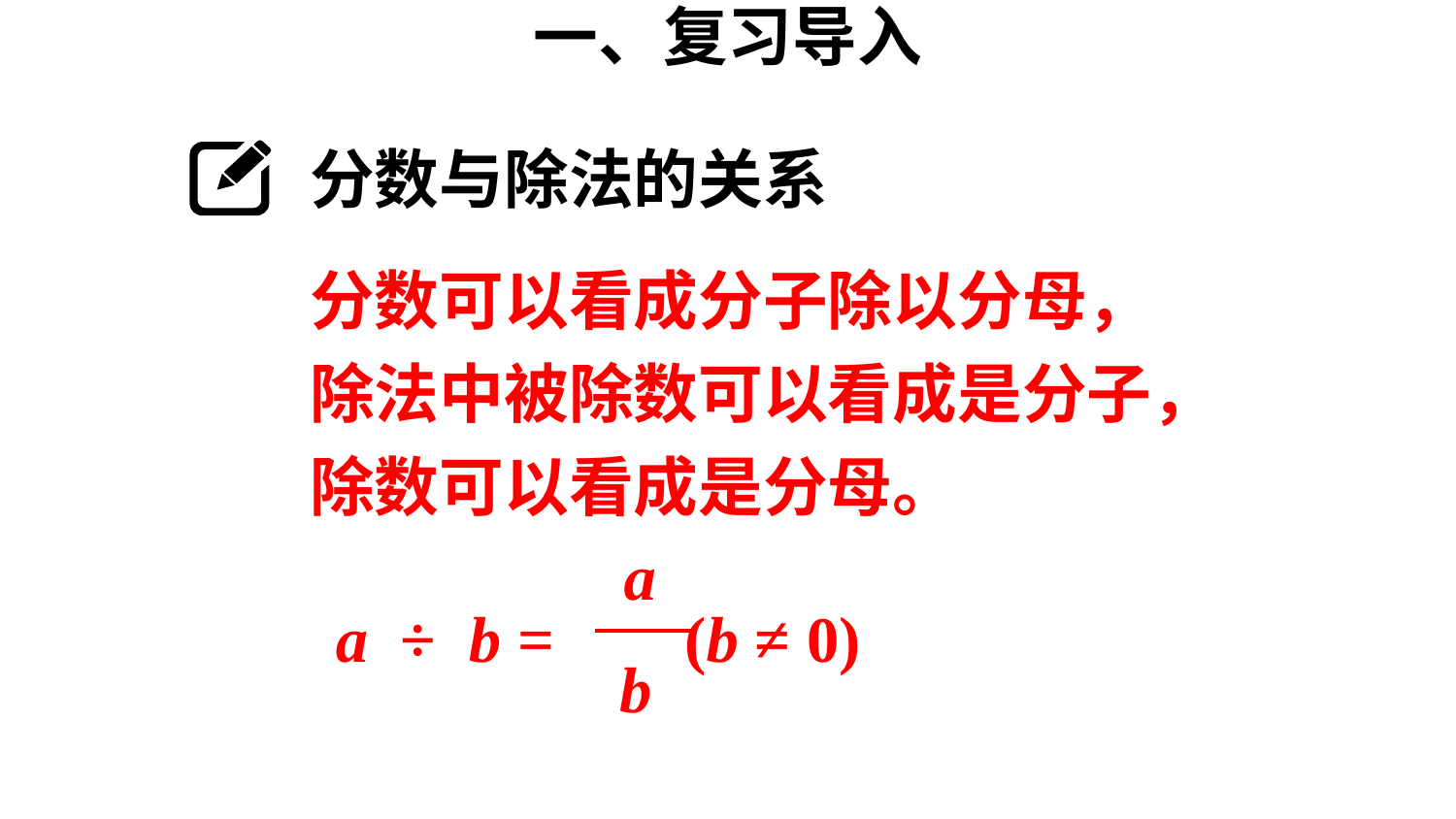

一、复习导入
分数与除法的关系

分数可以看成分子除以分母，
除法中被除数可以看成是分子，除数可以看成是分母。
a
b
a  ÷  b =        (b ≠ 0)